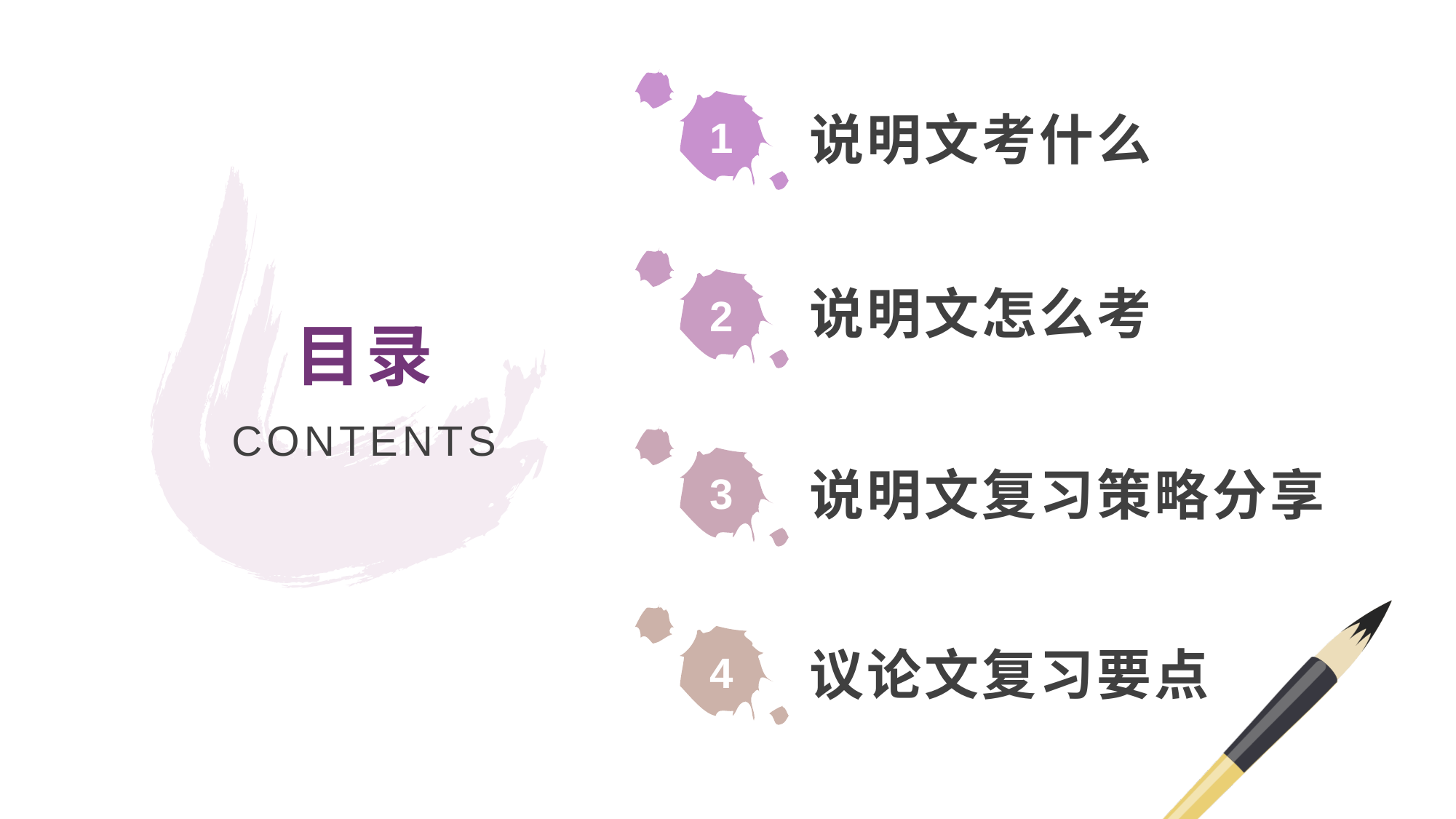

1
说明文考什么

说明文怎么考
2

目录

CONTENTS

说明文复习策略分享
3

4
议论文复习要点